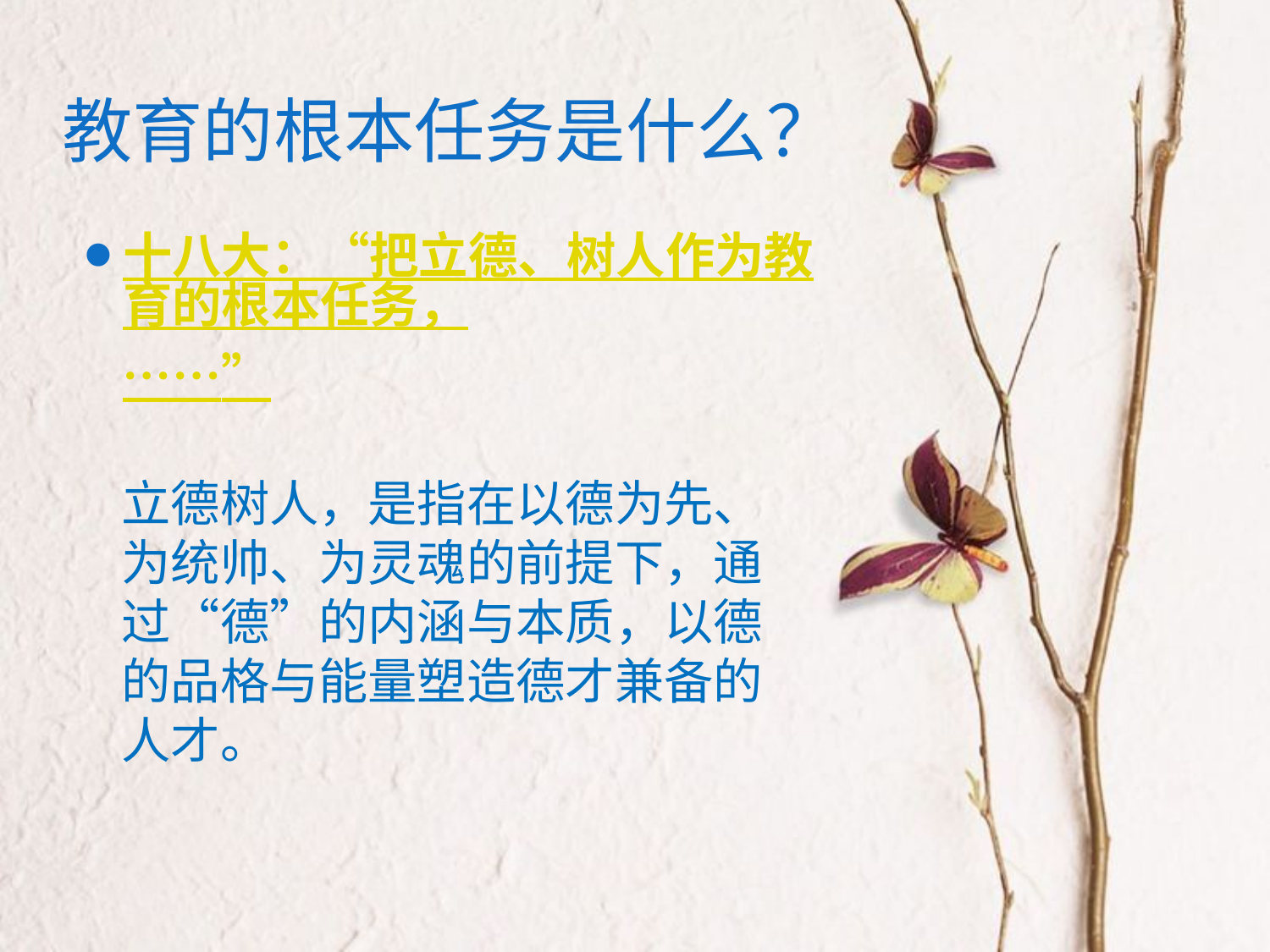

# 教育的根本任务是什么？
十八大：“把立德、树人作为教育的根本任务，……”
立德树人，是指在以德为先、为统帅、为灵魂的前提下，通过“德”的内涵与本质，以德的品格与能量塑造德才兼备的人才。